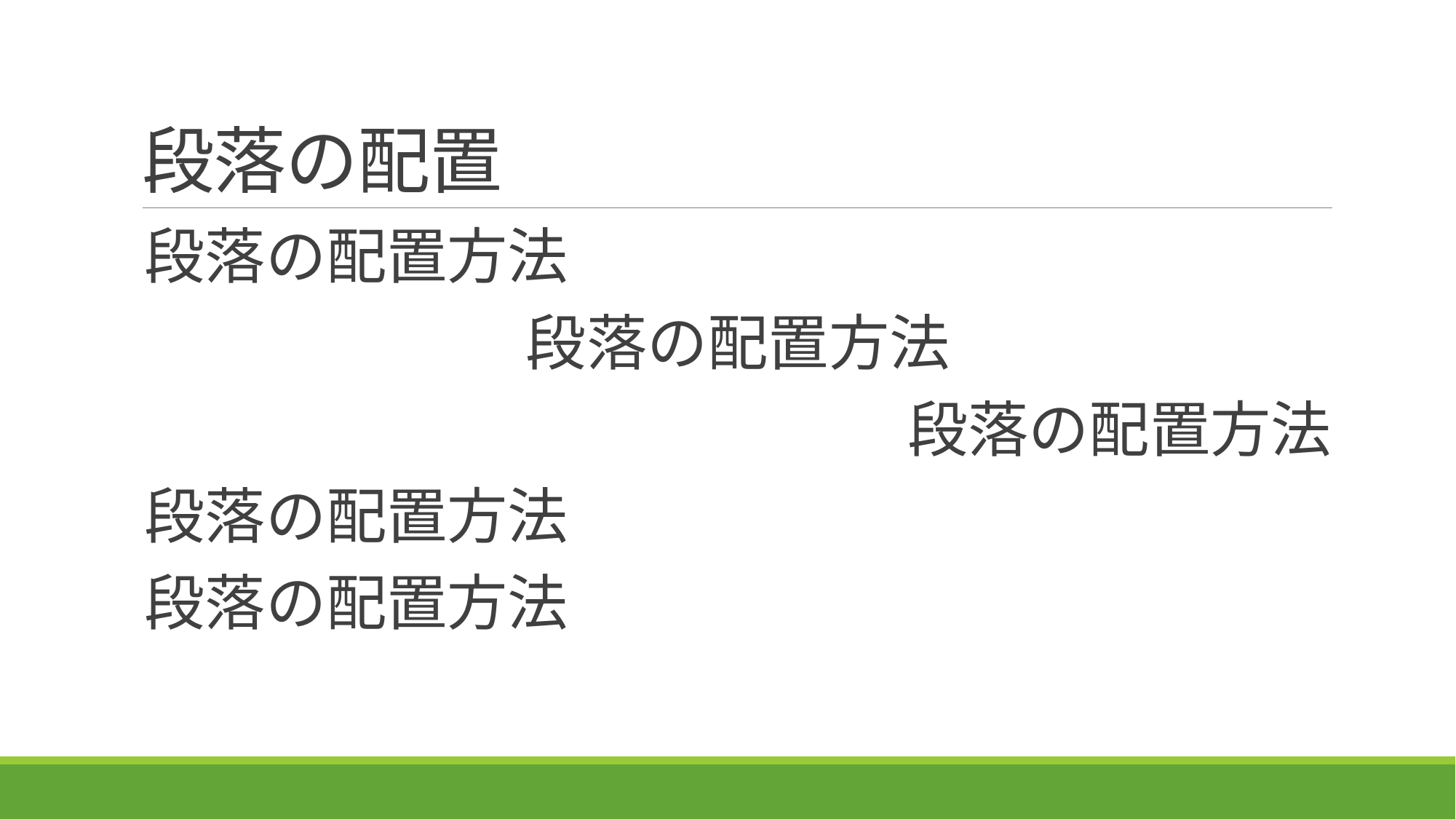

# 段落の配置
段落の配置方法
段落の配置方法
段落の配置方法
段落の配置方法
段落の配置方法